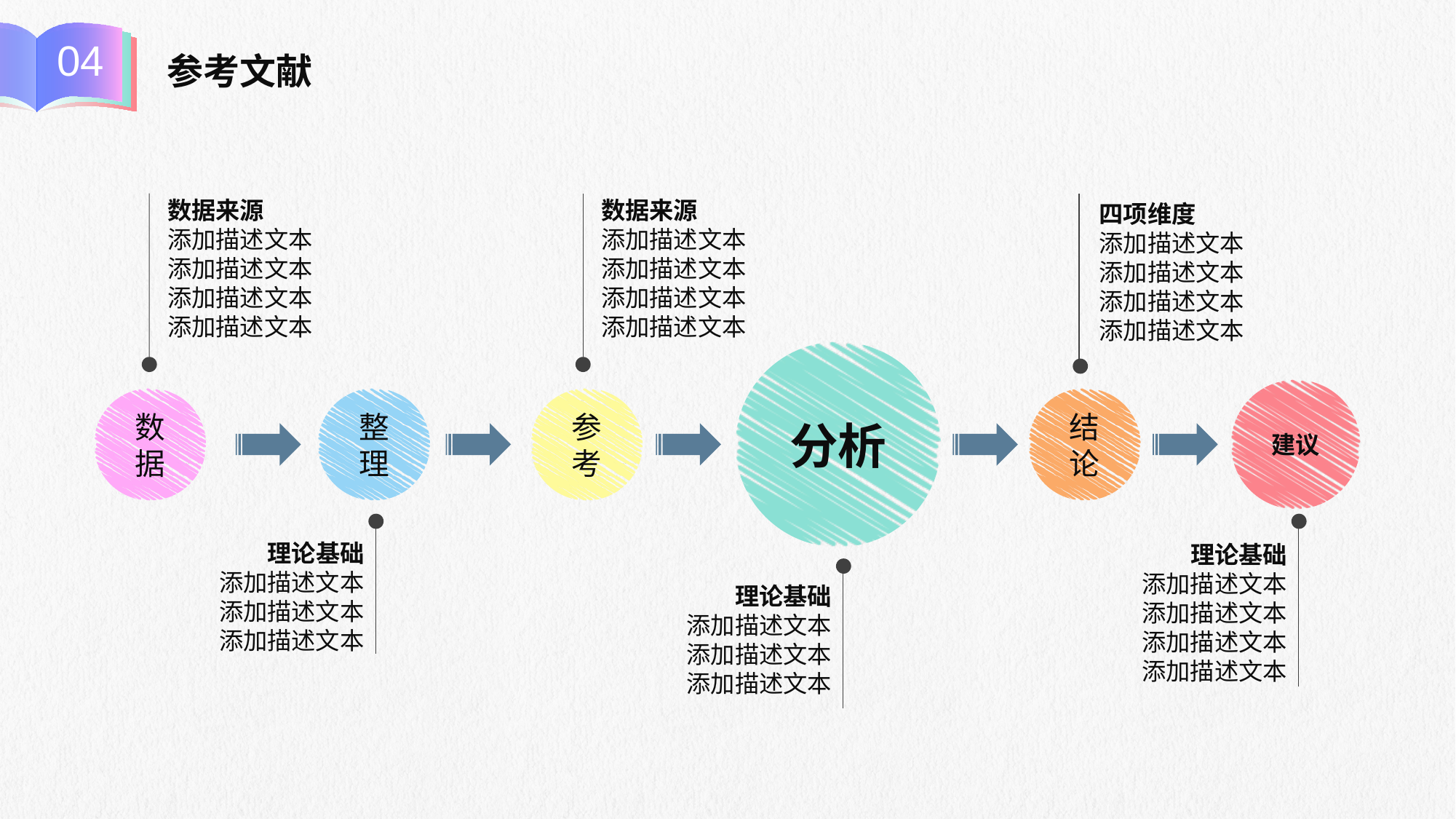

04
参考文献
数据来源
添加描述文本
添加描述文本
添加描述文本
添加描述文本

数据来源
添加描述文本
添加描述文本
添加描述文本
添加描述文本

四项维度
添加描述文本
添加描述文本
添加描述文本
添加描述文本

分析
建议
数据
整理
参考
结论

理论基础
添加描述文本
添加描述文本
添加描述文本
添加描述文本

理论基础
添加描述文本
添加描述文本
添加描述文本

理论基础
添加描述文本
添加描述文本
添加描述文本